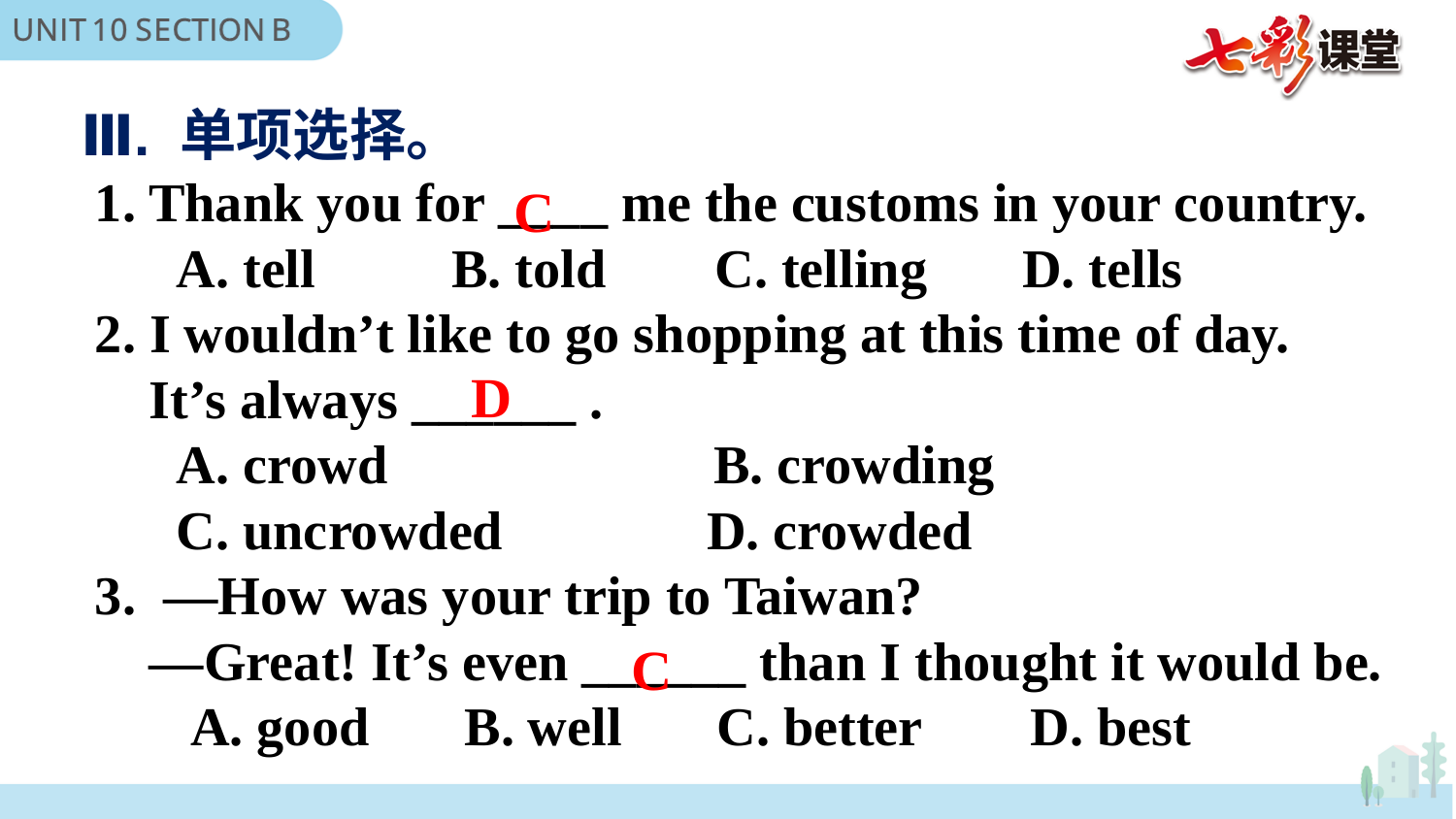

Ⅲ. 单项选择。
 1. Thank you for ____ me the customs in your country.
       A. tell          B. told        C. telling       D. tells
 2. I wouldn’t like to go shopping at this time of day.
     It’s always ______ .
       A. crowd                        B. crowding
       C. uncrowded               D. crowded
 3.  —How was your trip to Taiwan?
     —Great! It’s even ______ than I thought it would be.
        A. good       B. well       C. better        D. best
C
D
C